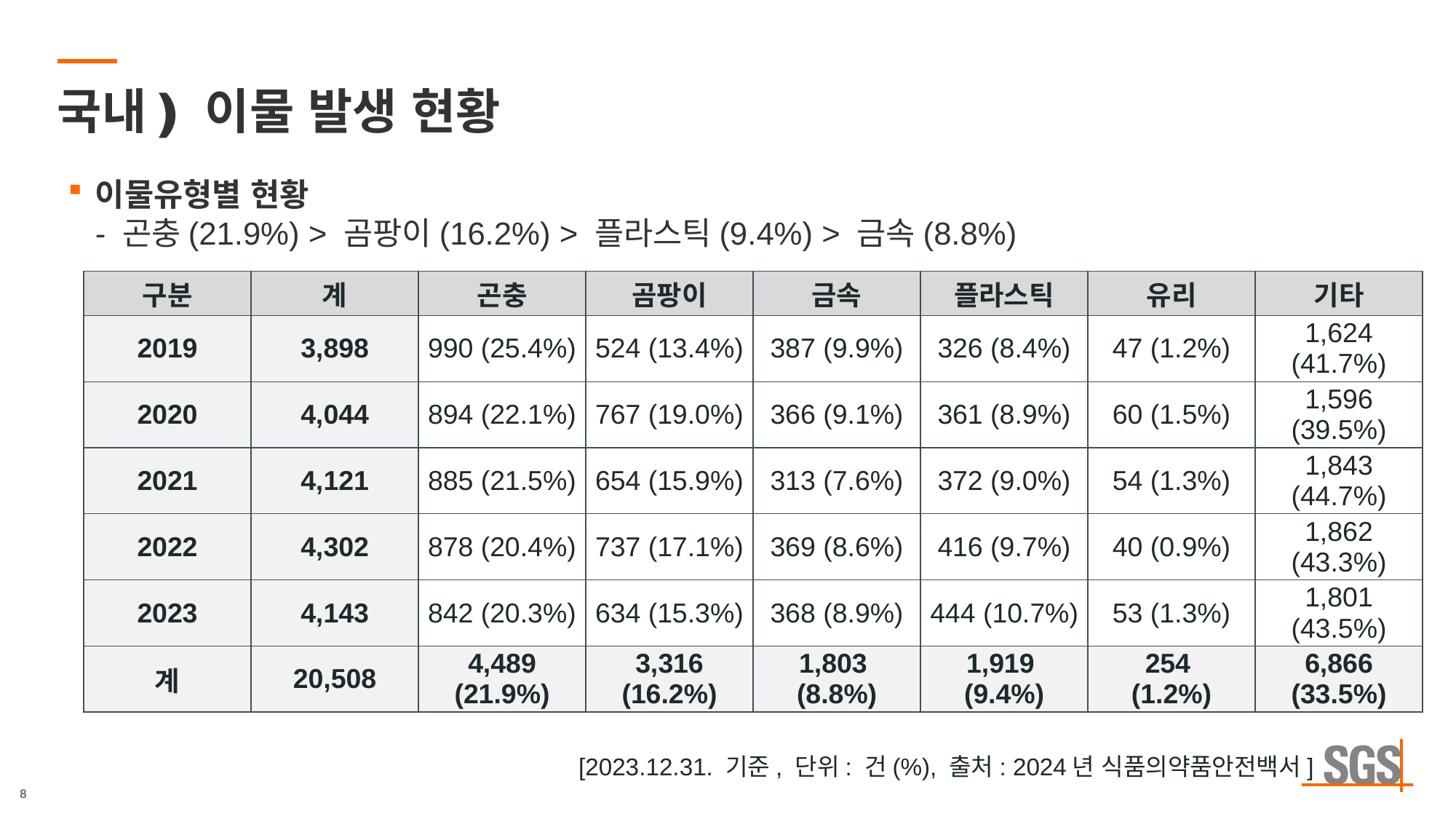

# 국내) 이물 발생 현황
이물유형별 현황
- 곤충(21.9%) > 곰팡이(16.2%) > 플라스틱(9.4%) > 금속(8.8%)
| 구분 | 계 | 곤충 | 곰팡이 | 금속 | 플라스틱 | 유리 | 기타 |
| --- | --- | --- | --- | --- | --- | --- | --- |
| 2019 | 3,898 | 990 (25.4%) | 524 (13.4%) | 387 (9.9%) | 326 (8.4%) | 47 (1.2%) | 1,624 (41.7%) |
| 2020 | 4,044 | 894 (22.1%) | 767 (19.0%) | 366 (9.1%) | 361 (8.9%) | 60 (1.5%) | 1,596 (39.5%) |
| 2021 | 4,121 | 885 (21.5%) | 654 (15.9%) | 313 (7.6%) | 372 (9.0%) | 54 (1.3%) | 1,843 (44.7%) |
| 2022 | 4,302 | 878 (20.4%) | 737 (17.1%) | 369 (8.6%) | 416 (9.7%) | 40 (0.9%) | 1,862 (43.3%) |
| 2023 | 4,143 | 842 (20.3%) | 634 (15.3%) | 368 (8.9%) | 444 (10.7%) | 53 (1.3%) | 1,801 (43.5%) |
| 계 | 20,508 | 4,489 (21.9%) | 3,316 (16.2%) | 1,803 (8.8%) | 1,919 (9.4%) | 254 (1.2%) | 6,866 (33.5%) |
[2023.12.31. 기준, 단위: 건(%), 출처: 2024년 식품의약품안전백서]